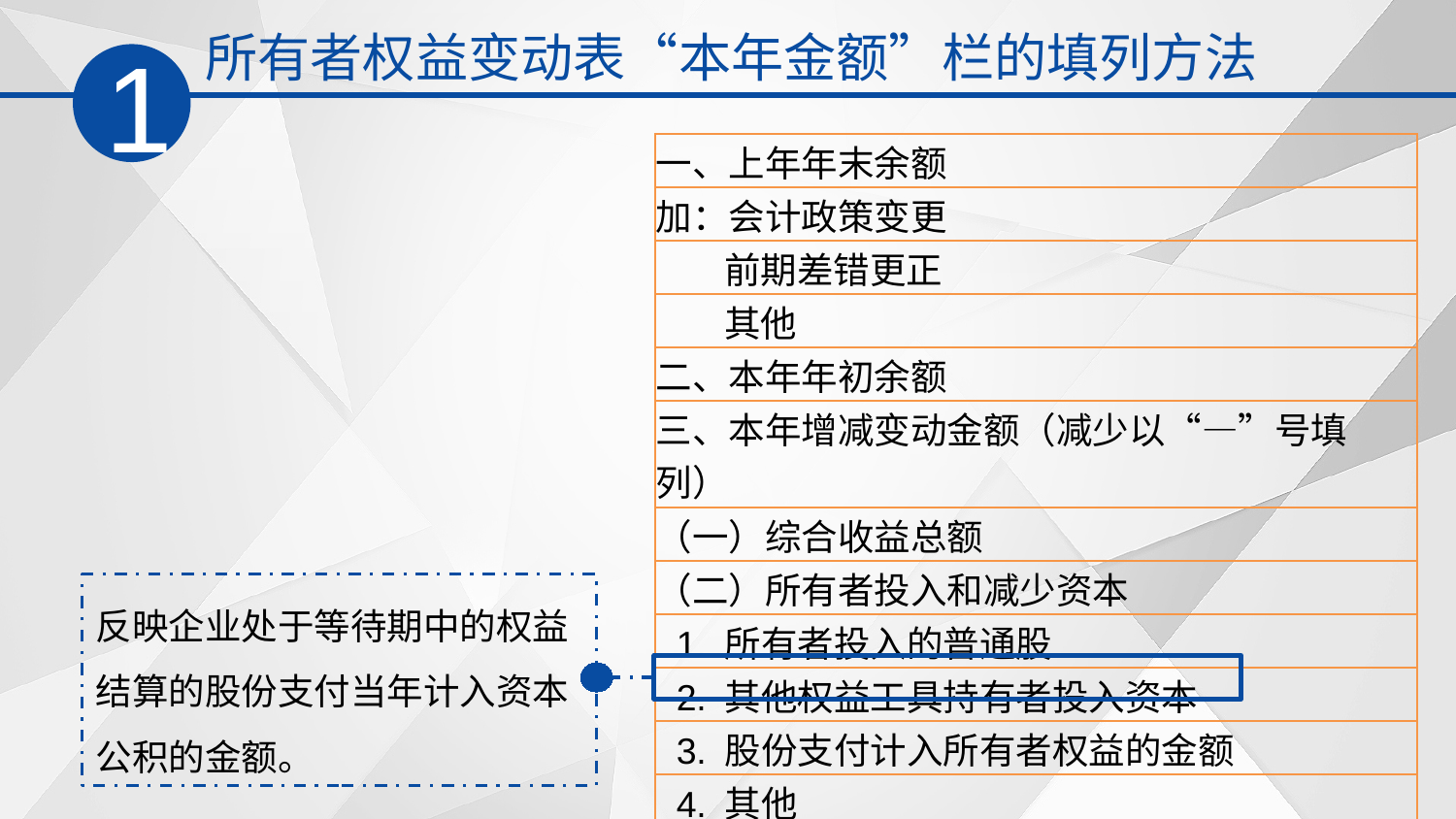

所有者权益变动表“本年金额”栏的填列方法
1

| 一、上年年末余额 |
| --- |
| 加：会计政策变更 |
| 前期差错更正 |
| 其他 |
| 二、本年年初余额 |
| 三、本年增减变动金额（减少以“—”号填列） |
| （一）综合收益总额 |
| （二）所有者投入和减少资本 |
| 1. 所有者投入的普通股 |
| 2. 其他权益工具持有者投入资本 |
| 3. 股份支付计入所有者权益的金额 |
| 4. 其他 |
反映企业处于等待期中的权益结算的股份支付当年计入资本公积的金额。